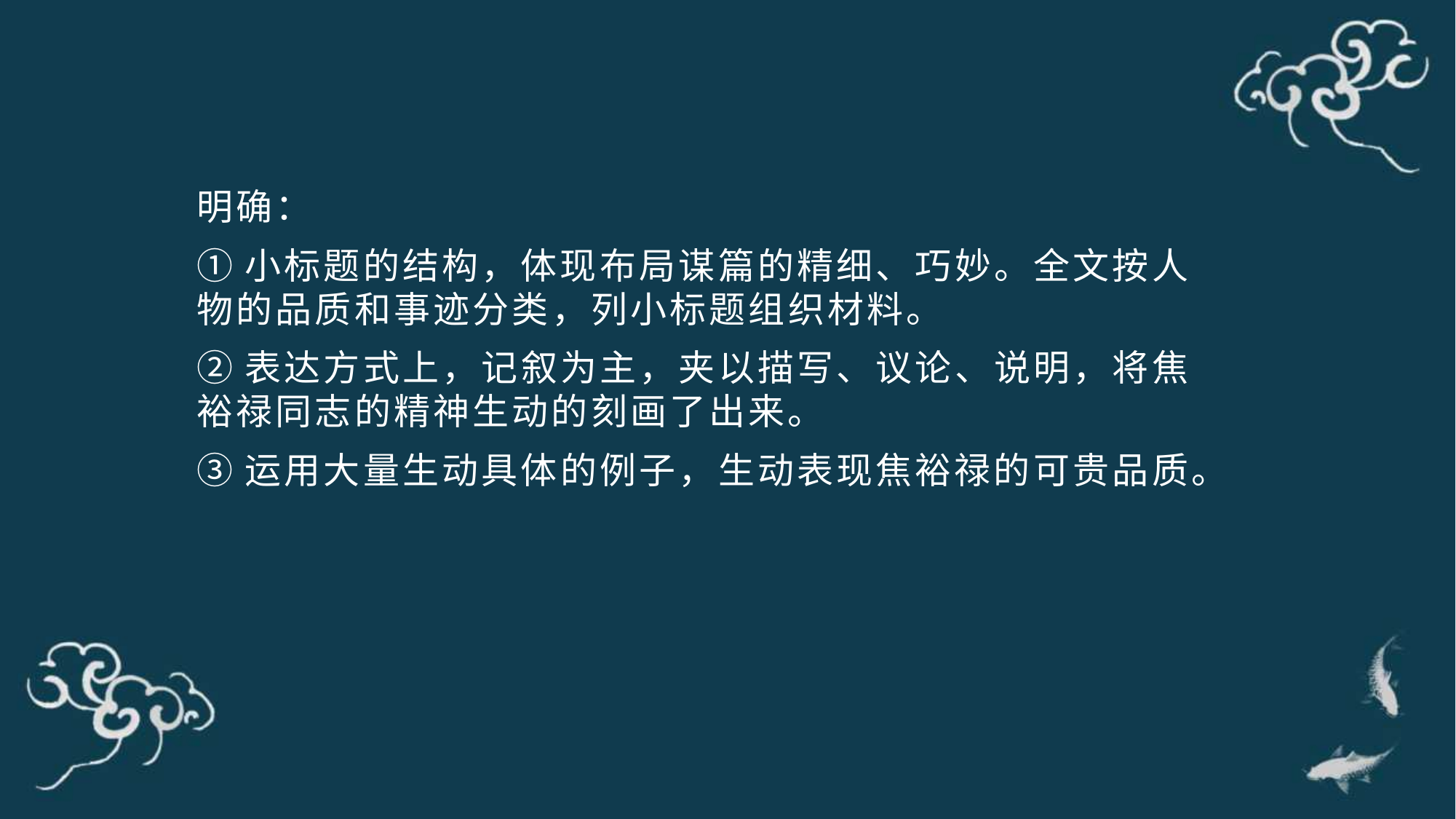

明确：
①小标题的结构，体现布局谋篇的精细、巧妙。全文按人物的品质和事迹分类，列小标题组织材料。
②表达方式上，记叙为主，夹以描写、议论、说明，将焦裕禄同志的精神生动的刻画了出来。
③运用大量生动具体的例子，生动表现焦裕禄的可贵品质。